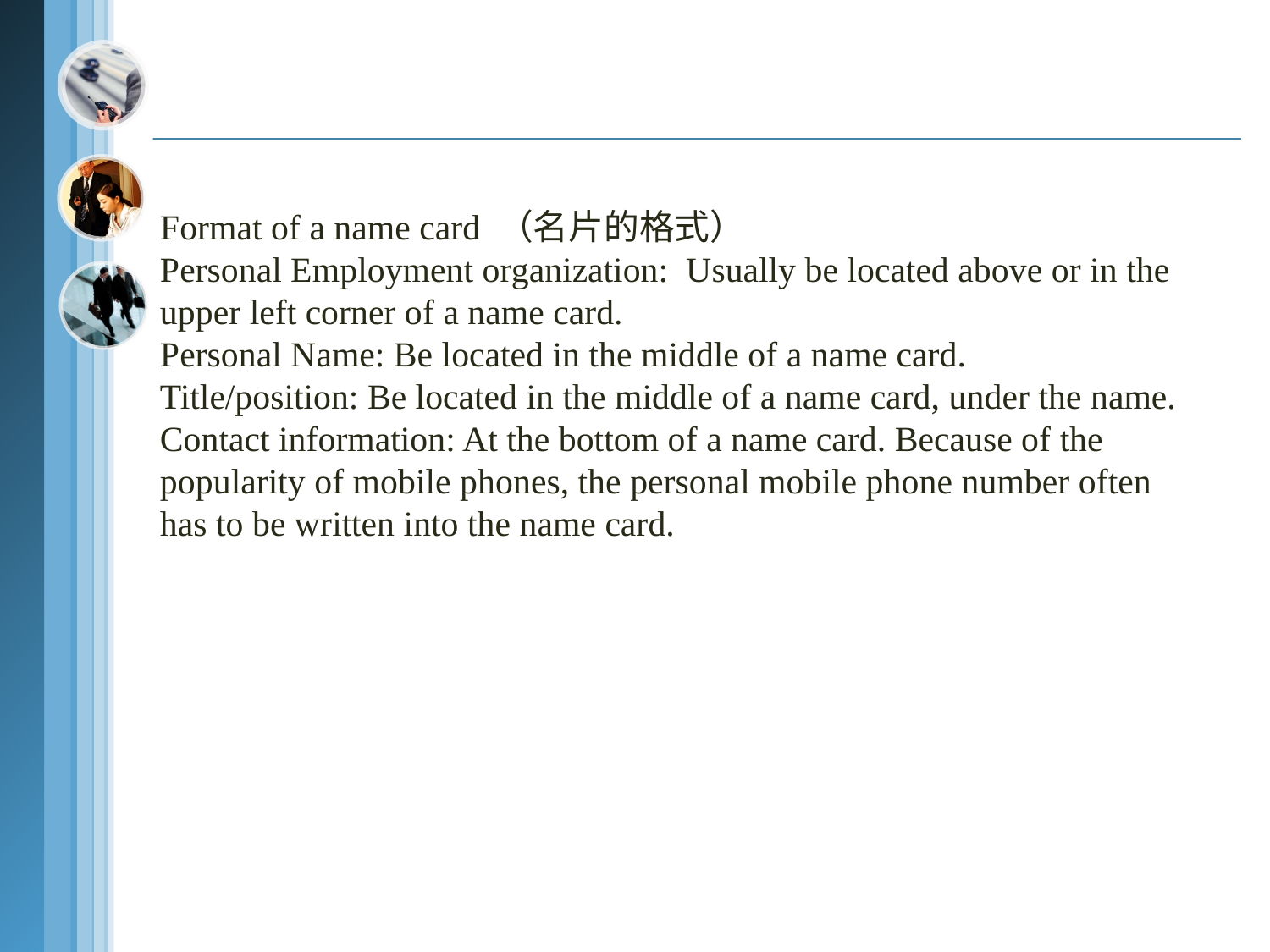

Format of a name card （名片的格式）
Personal Employment organization:  Usually be located above or in the upper left corner of a name card.
Personal Name: Be located in the middle of a name card.
Title/position: Be located in the middle of a name card, under the name.
Contact information: At the bottom of a name card. Because of the popularity of mobile phones, the personal mobile phone number often has to be written into the name card.